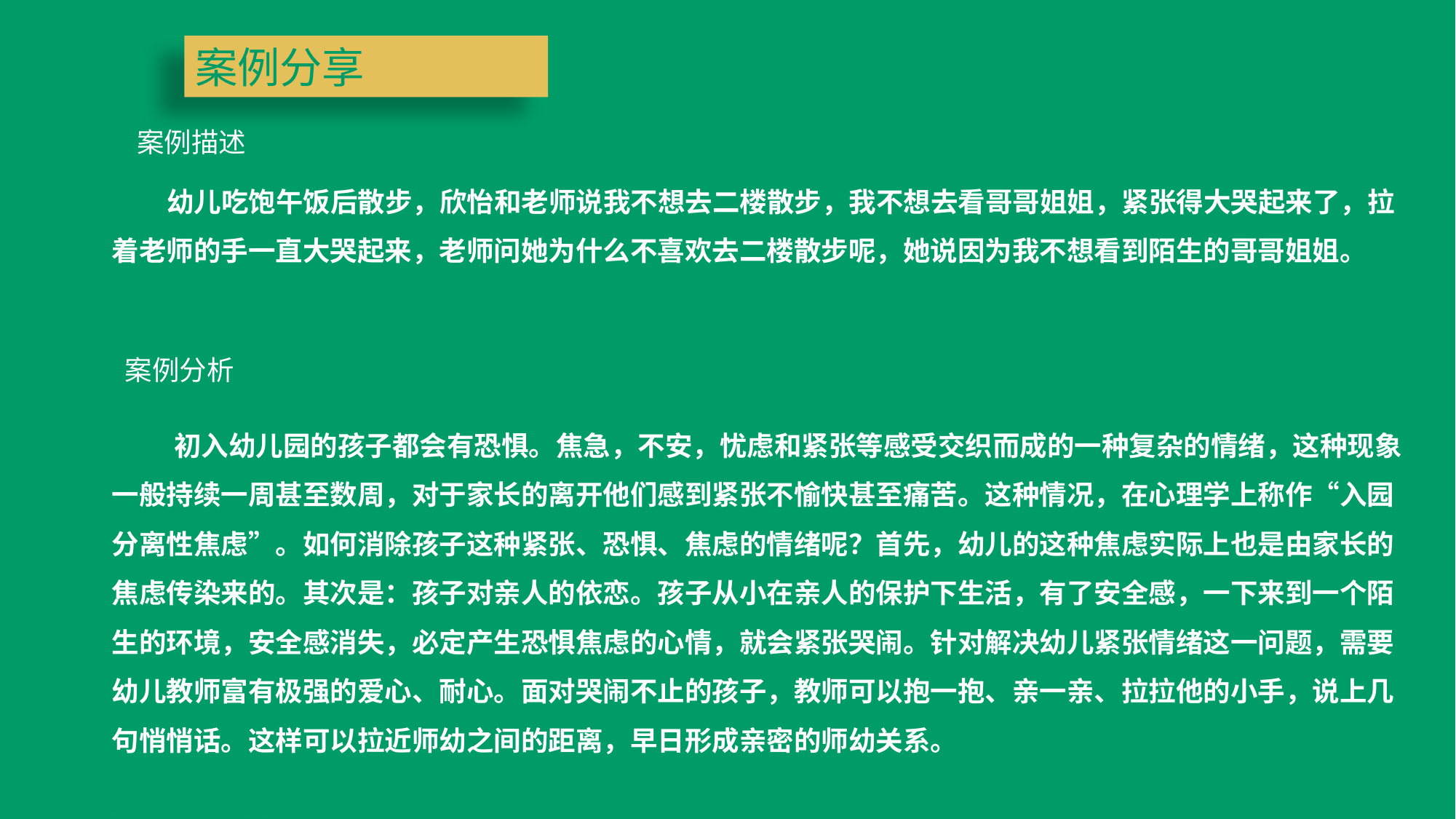

案例分享

案例描述
         幼儿吃饱午饭后散步，欣怡和老师说我不想去二楼散步，我不想去看哥哥姐姐，紧张得大哭起来了，拉着老师的手一直大哭起来，老师问她为什么不喜欢去二楼散步呢，她说因为我不想看到陌生的哥哥姐姐。

案例分析
         初入幼儿园的孩子都会有恐惧。焦急，不安，忧虑和紧张等感受交织而成的一种复杂的情绪，这种现象一般持续一周甚至数周，对于家长的离开他们感到紧张不愉快甚至痛苦。这种情况，在心理学上称作“入园分离性焦虑”。如何消除孩子这种紧张、恐惧、焦虑的情绪呢？首先，幼儿的这种焦虑实际上也是由家长的焦虑传染来的。其次是：孩子对亲人的依恋。孩子从小在亲人的保护下生活，有了安全感，一下来到一个陌生的环境，安全感消失，必定产生恐惧焦虑的心情，就会紧张哭闹。针对解决幼儿紧张情绪这一问题，需要幼儿教师富有极强的爱心、耐心。面对哭闹不止的孩子，教师可以抱一抱、亲一亲、拉拉他的小手，说上几句悄悄话。这样可以拉近师幼之间的距离，早日形成亲密的师幼关系。